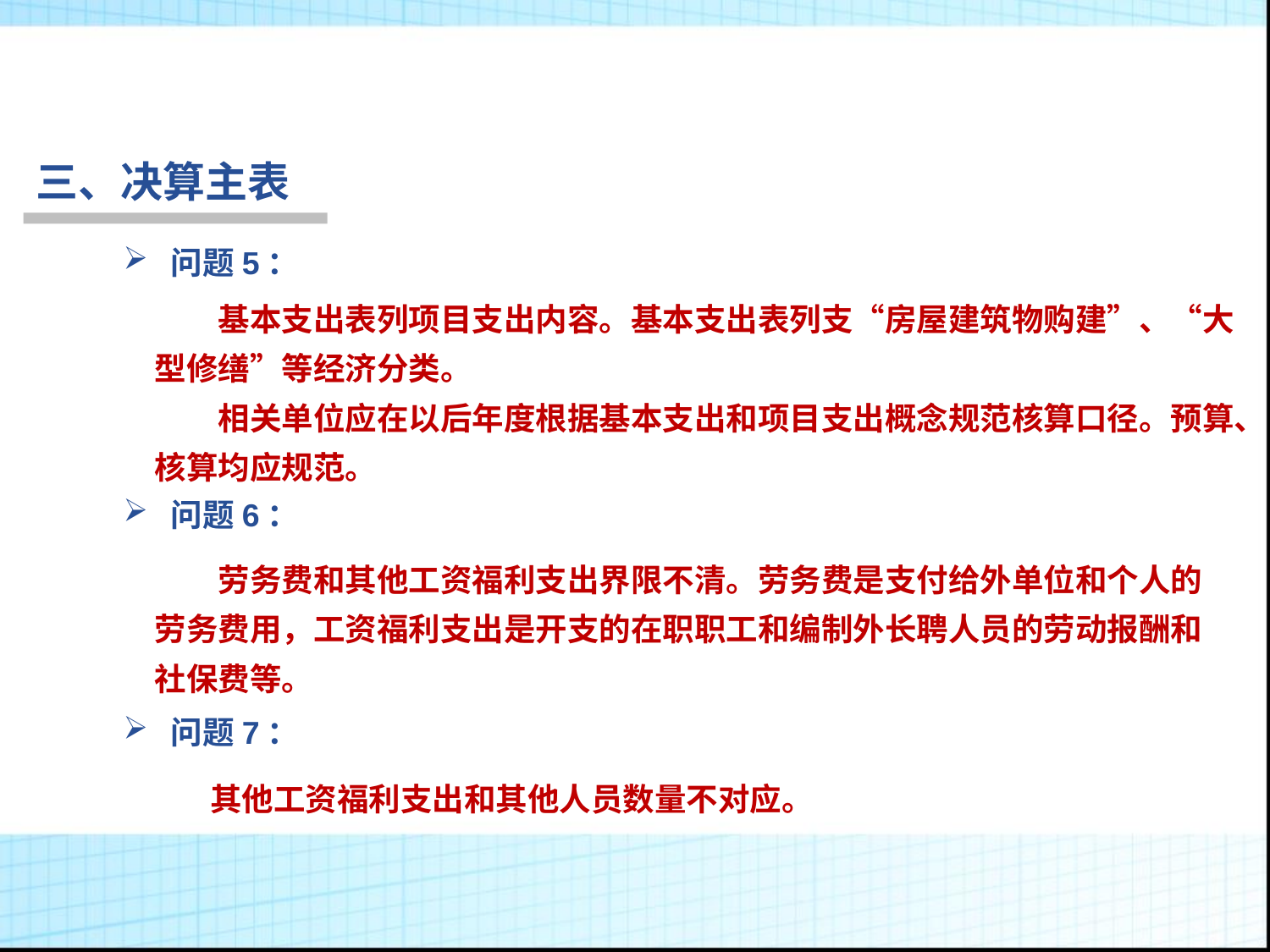

三、决算主表

问题5：
基本支出表列项目支出内容。基本支出表列支“房屋建筑物购建”、“大型修缮”等经济分类。
相关单位应在以后年度根据基本支出和项目支出概念规范核算口径。预算、核算均应规范。
行为税
问题6：
劳务费和其他工资福利支出界限不清。劳务费是支付给外单位和个人的劳务费用，工资福利支出是开支的在职职工和编制外长聘人员的劳动报酬和社保费等。
问题7：

           其他工资福利支出和其他人员数量不对应。